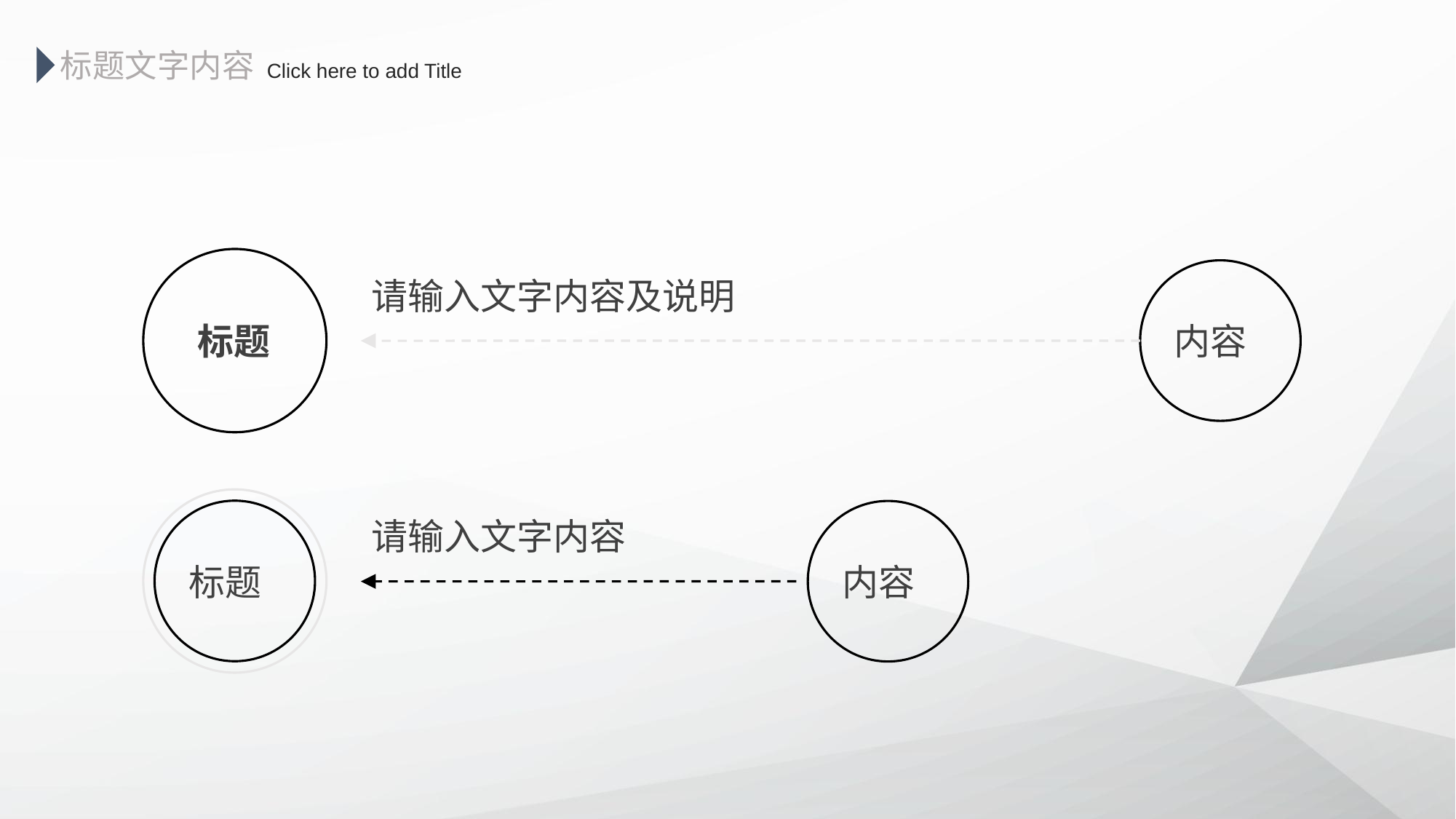

标题文字内容
  Click here to add Title

 标题
请输入文字内容及说明
内容

标题
内容
请输入文字内容